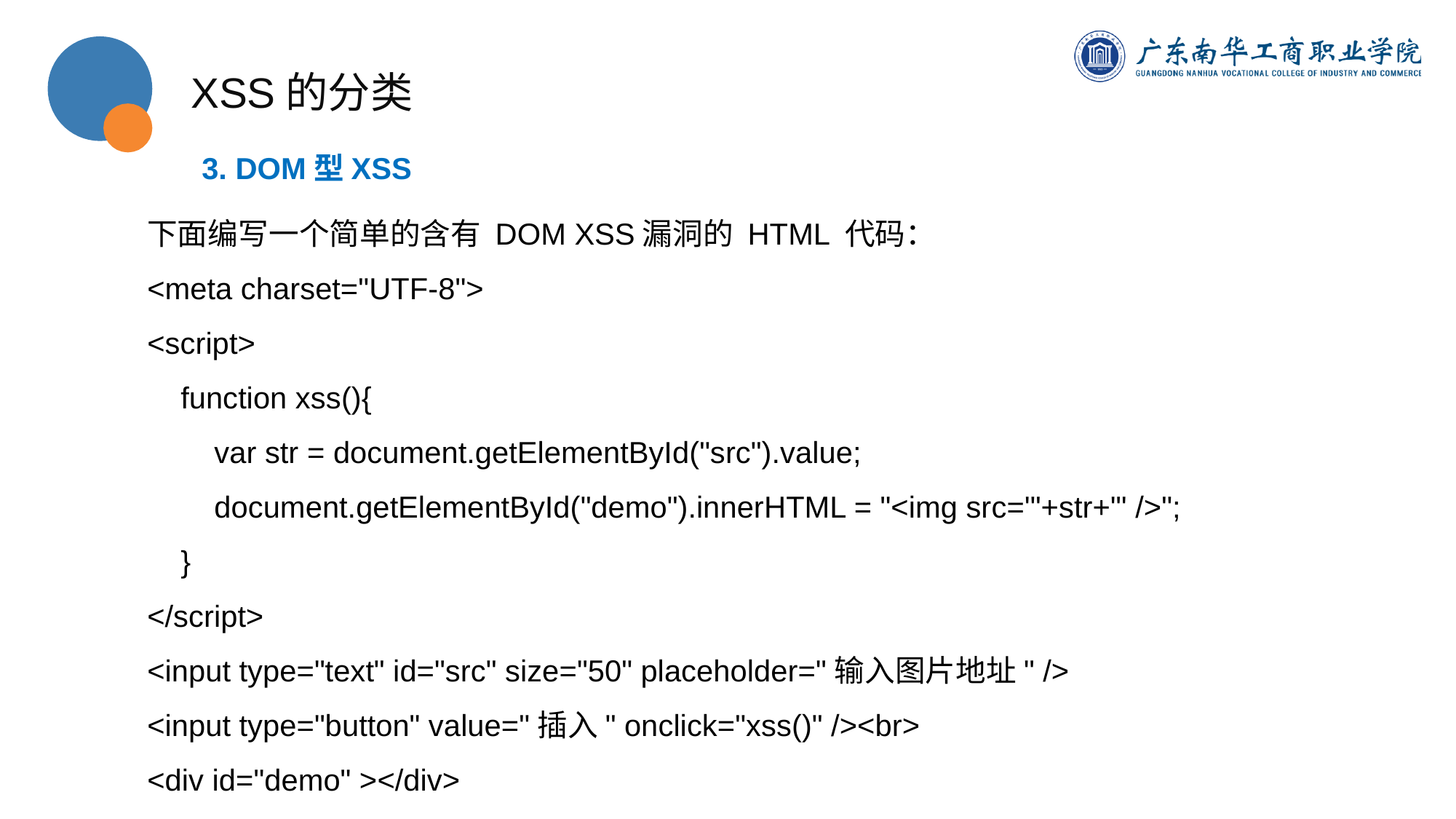

XSS的分类

3. DOM型XSS
下面编写一个简单的含有 DOM XSS漏洞的 HTML 代码：
<meta charset="UTF-8">
<script>
    function xss(){
        var str = document.getElementById("src").value;
        document.getElementById("demo").innerHTML = "<img src='"+str+"' />";
    }
</script>
<input type="text" id="src" size="50" placeholder="输入图片地址" />
<input type="button" value="插入" onclick="xss()" /><br>
<div id="demo" ></div>